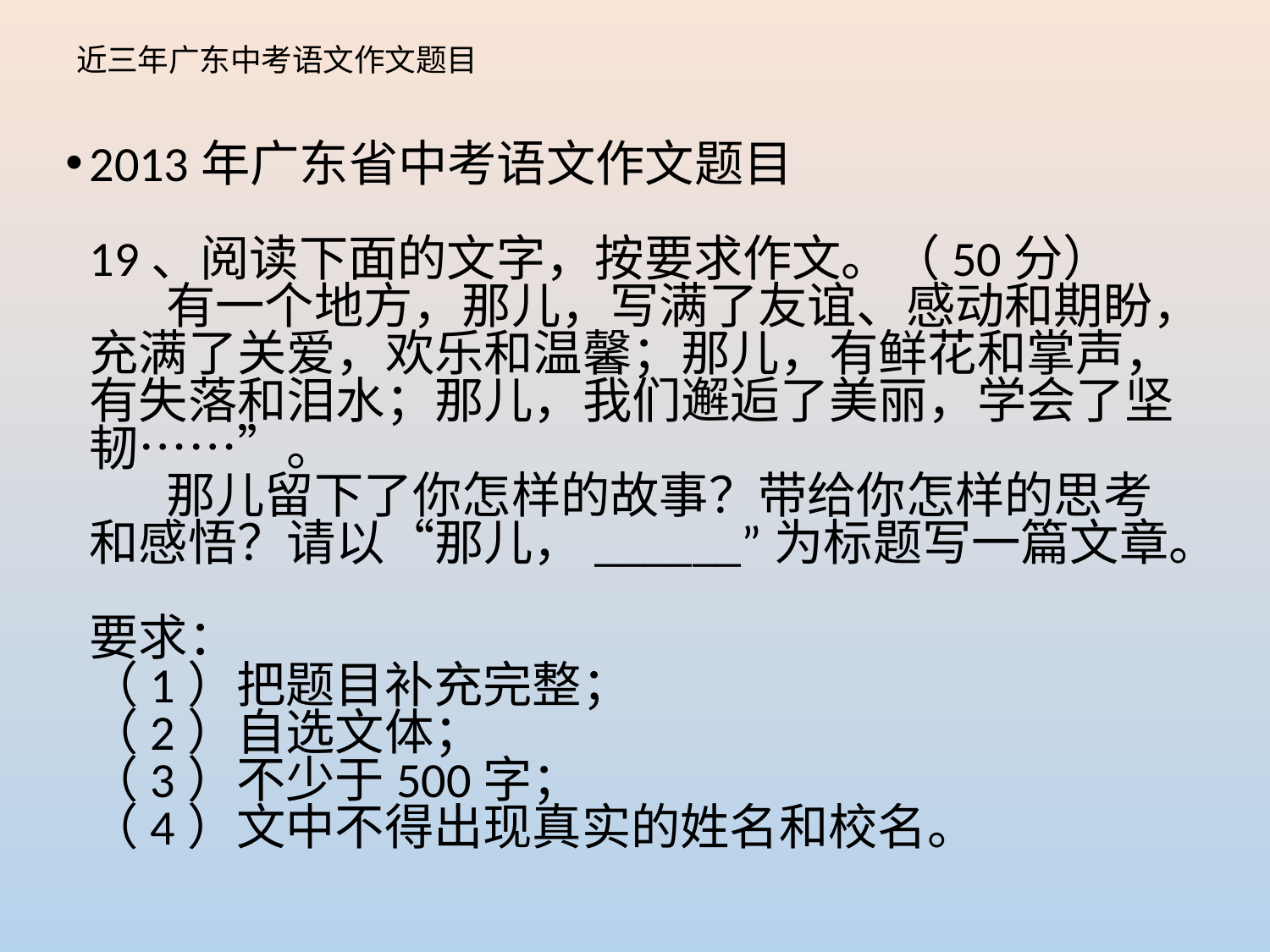

# 近三年广东中考语文作文题目
2013年广东省中考语文作文题目
19、阅读下面的文字，按要求作文。（50分）
       有一个地方，那儿，写满了友谊、感动和期盼，充满了关爱，欢乐和温馨；那儿，有鲜花和掌声，有失落和泪水；那儿，我们邂逅了美丽，学会了坚韧……”。
       那儿留下了你怎样的故事？带给你怎样的思考和感悟？请以“那儿，______”为标题写一篇文章。
要求：
（1）把题目补充完整；
（2）自选文体；
（3）不少于500字；
（4）文中不得出现真实的姓名和校名。